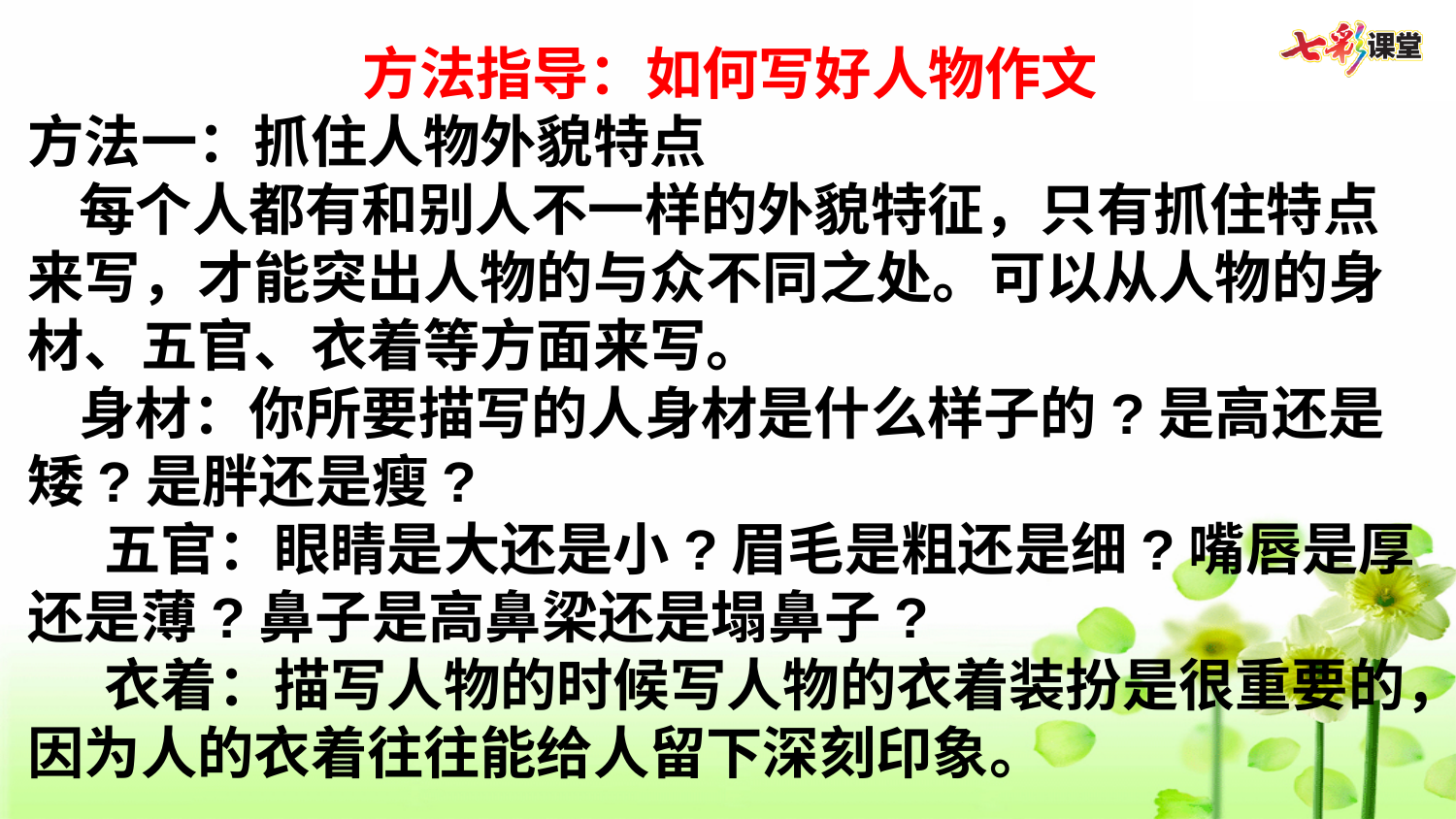

方法指导：如何写好人物作文
方法一：抓住人物外貌特点
    每个人都有和别人不一样的外貌特征，只有抓住特点来写，才能突出人物的与众不同之处。可以从人物的身材、五官、衣着等方面来写。
    身材：你所要描写的人身材是什么样子的?是高还是矮?是胖还是瘦?
    五官：眼睛是大还是小?眉毛是粗还是细?嘴唇是厚还是薄?鼻子是高鼻梁还是塌鼻子?
    衣着：描写人物的时候写人物的衣着装扮是很重要的，因为人的衣着往往能给人留下深刻印象。